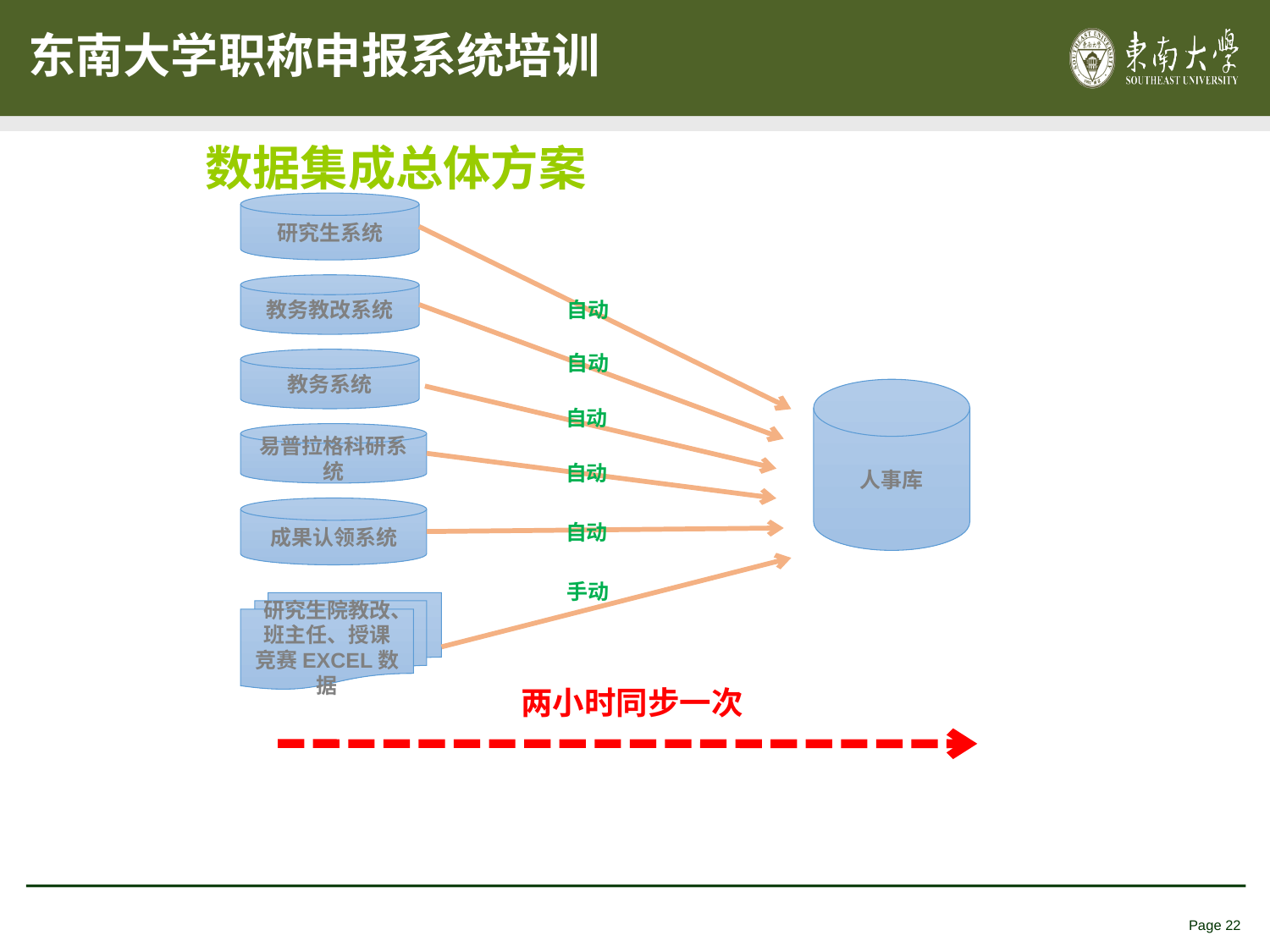

# 数据集成总体方案
研究生系统
教务教改系统
自动
自动
教务系统
人事库
自动
易普拉格科研系统
自动
成果认领系统
自动
手动
研究生院教改、班主任、授课竞赛EXCEL数据
两小时同步一次